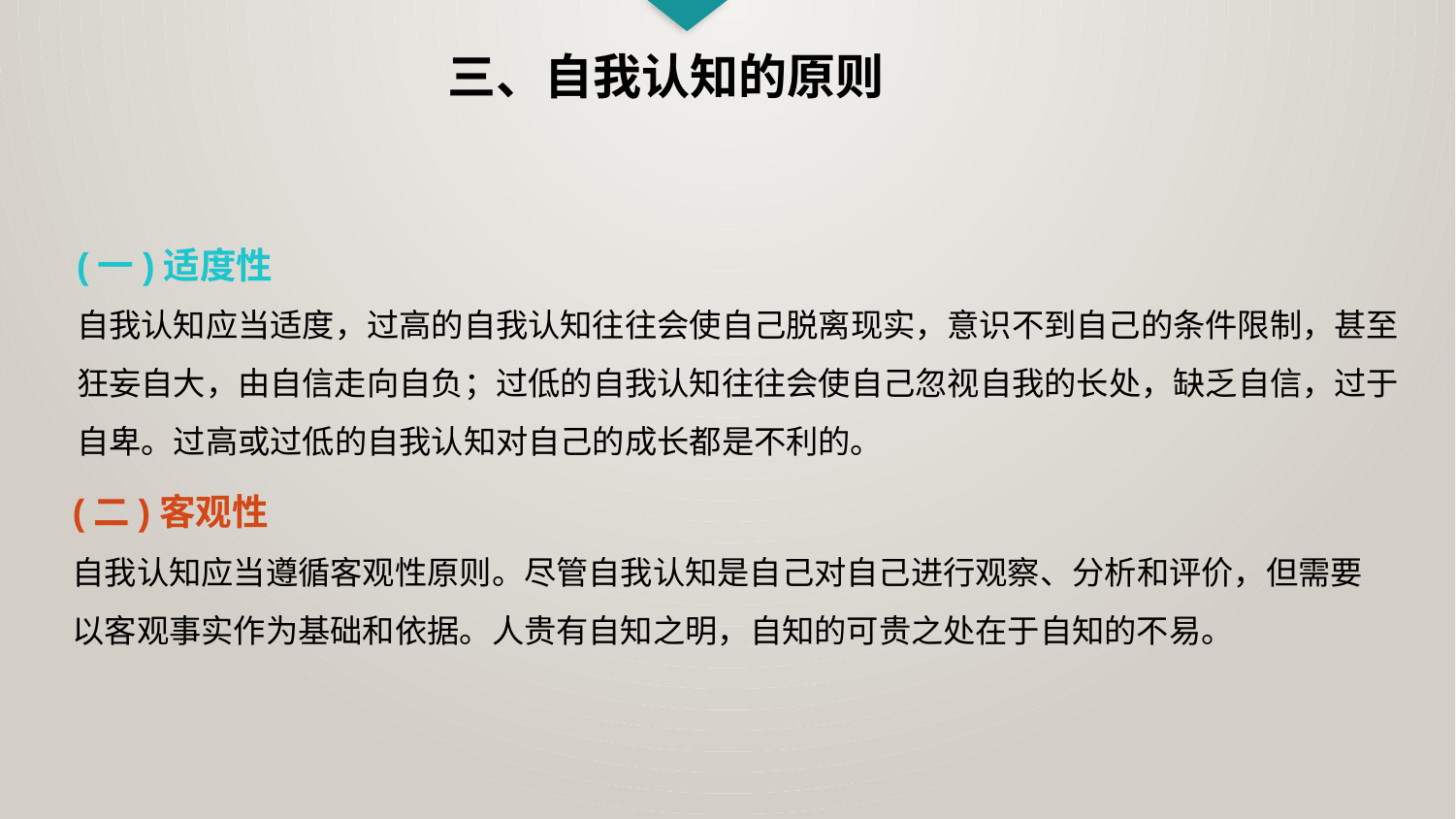

三、自我认知的原则
(一)适度性
自我认知应当适度，过高的自我认知往往会使自己脱离现实，意识不到自己的条件限制，甚至狂妄自大，由自信走向自负；过低的自我认知往往会使自己忽视自我的长处，缺乏自信，过于自卑。过高或过低的自我认知对自己的成长都是不利的。
(二)客观性
自我认知应当遵循客观性原则。尽管自我认知是自己对自己进行观察、分析和评价，但需要以客观事实作为基础和依据。人贵有自知之明，自知的可贵之处在于自知的不易。
17